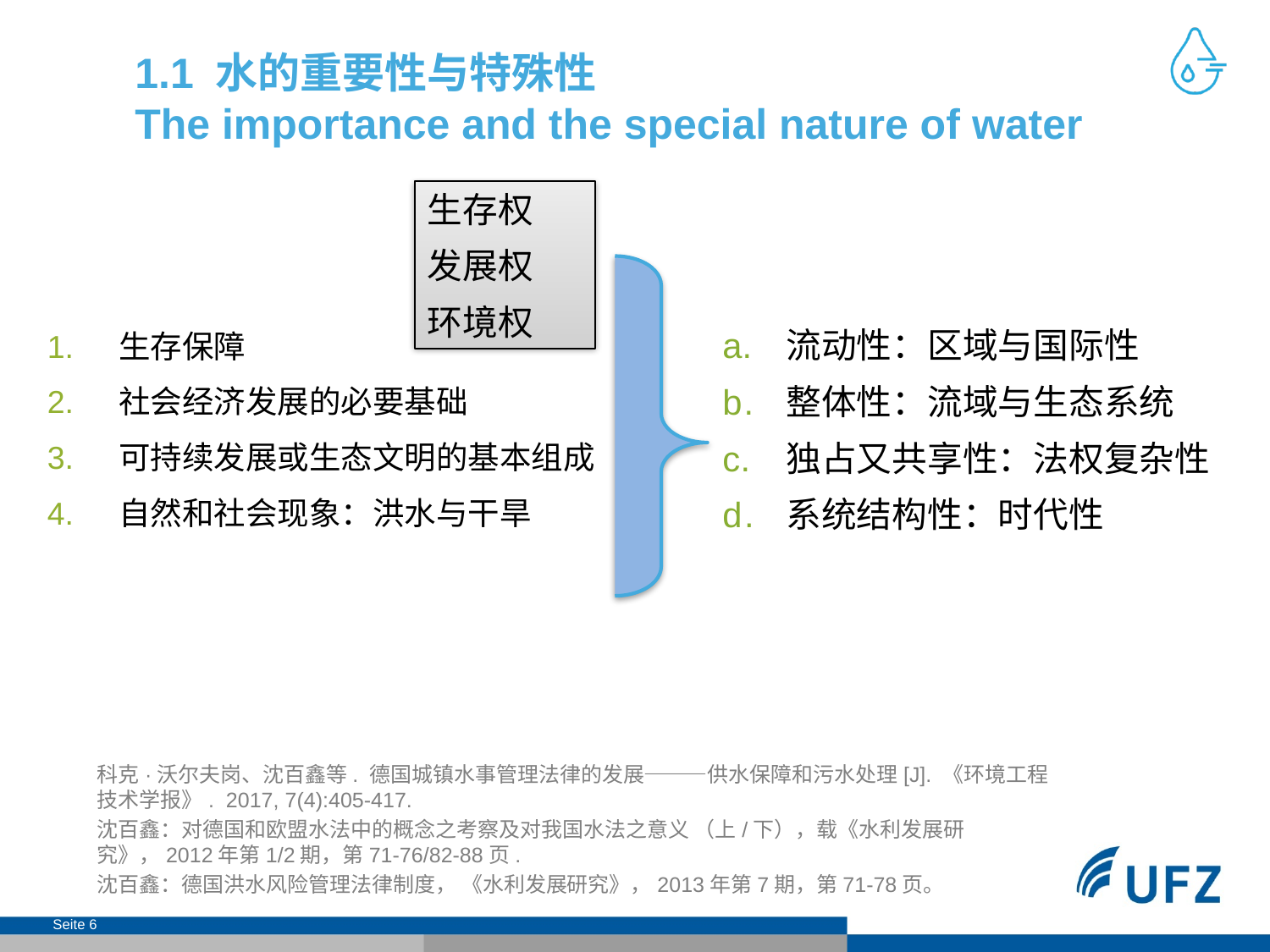

# 1.1 水的重要性与特殊性 The importance and the special nature of water
生存权
发展权
环境权

流动性：区域与国际性
整体性：流域与生态系统
独占又共享性：法权复杂性
系统结构性：时代性
生存保障
社会经济发展的必要基础
可持续发展或生态文明的基本组成
自然和社会现象：洪水与干旱
科克·沃尔夫岗、沈百鑫等. 德国城镇水事管理法律的发展———供水保障和污水处理[J]. 《环境工程技术学报》.  2017, 7(4):405-417.
沈百鑫：对德国和欧盟水法中的概念之考察及对我国水法之意义 （上/下），载《水利发展研究》，2012年第1/2期，第71-76/82-88页.
沈百鑫：德国洪水风险管理法律制度， 《水利发展研究》，2013年第7期，第71-78页。
Seite 6